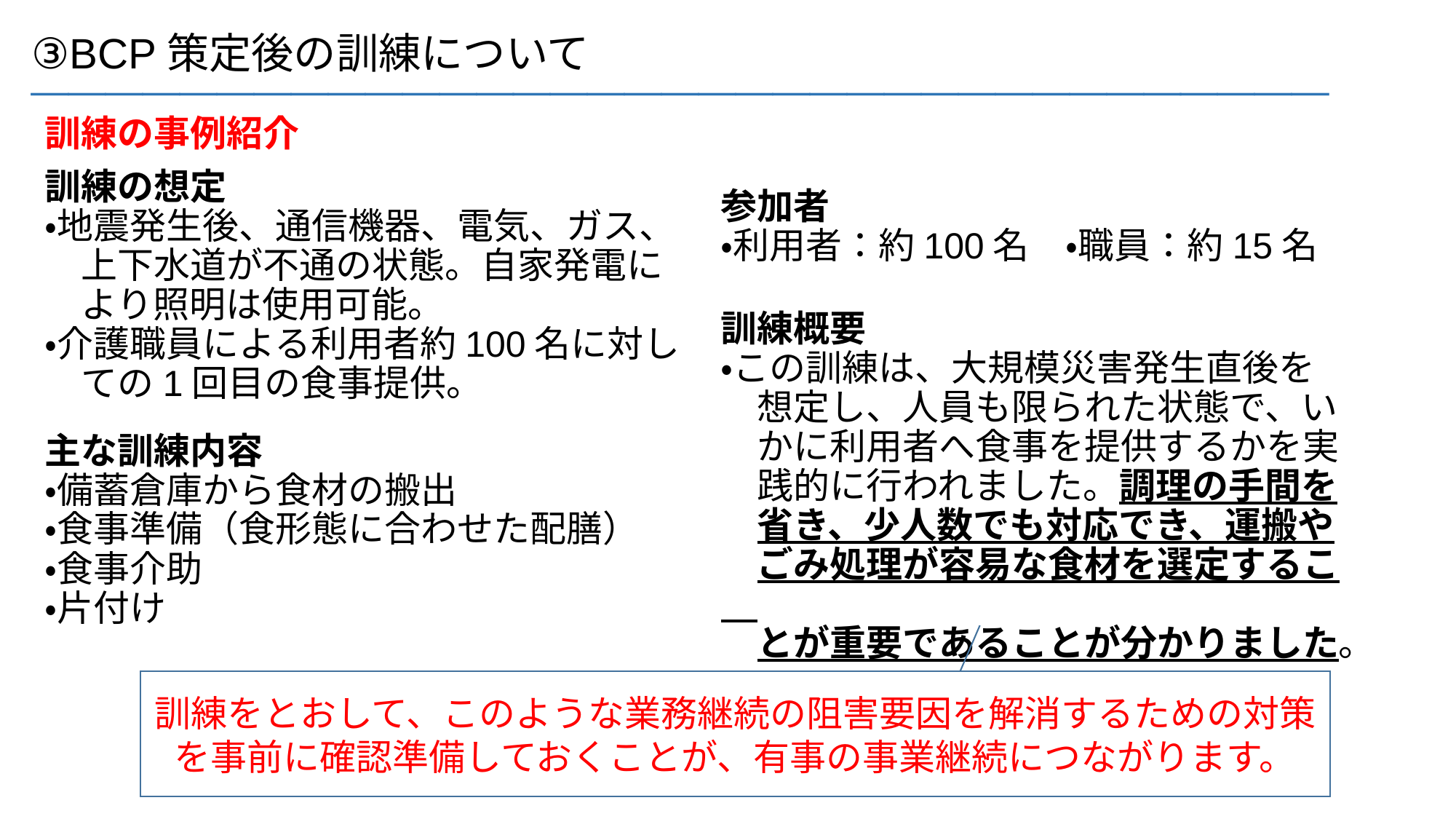

___________________________________
③BCP策定後の訓練について
訓練の事例紹介
参加者
・利用者：約100名　・職員：約15名
訓練の想定
・地震発生後、通信機器、電気、ガス、
　上下水道が不通の状態。自家発電に
　より照明は使用可能。
・介護職員による利用者約100名に対し
　ての1回目の食事提供。
訓練概要
・この訓練は、大規模災害発生直後を
　想定し、人員も限られた状態で、い
　かに利用者へ食事を提供するかを実
　践的に行われました。調理の手間を
　省き、少人数でも対応でき、運搬や
　ごみ処理が容易な食材を選定するこ
　とが重要であることが分かりました。
主な訓練内容
・備蓄倉庫から食材の搬出
・食事準備（食形態に合わせた配膳）
・食事介助
・片付け
訓練をとおして、このような業務継続の阻害要因を解消するための対策を事前に確認準備しておくことが、有事の事業継続につながります。